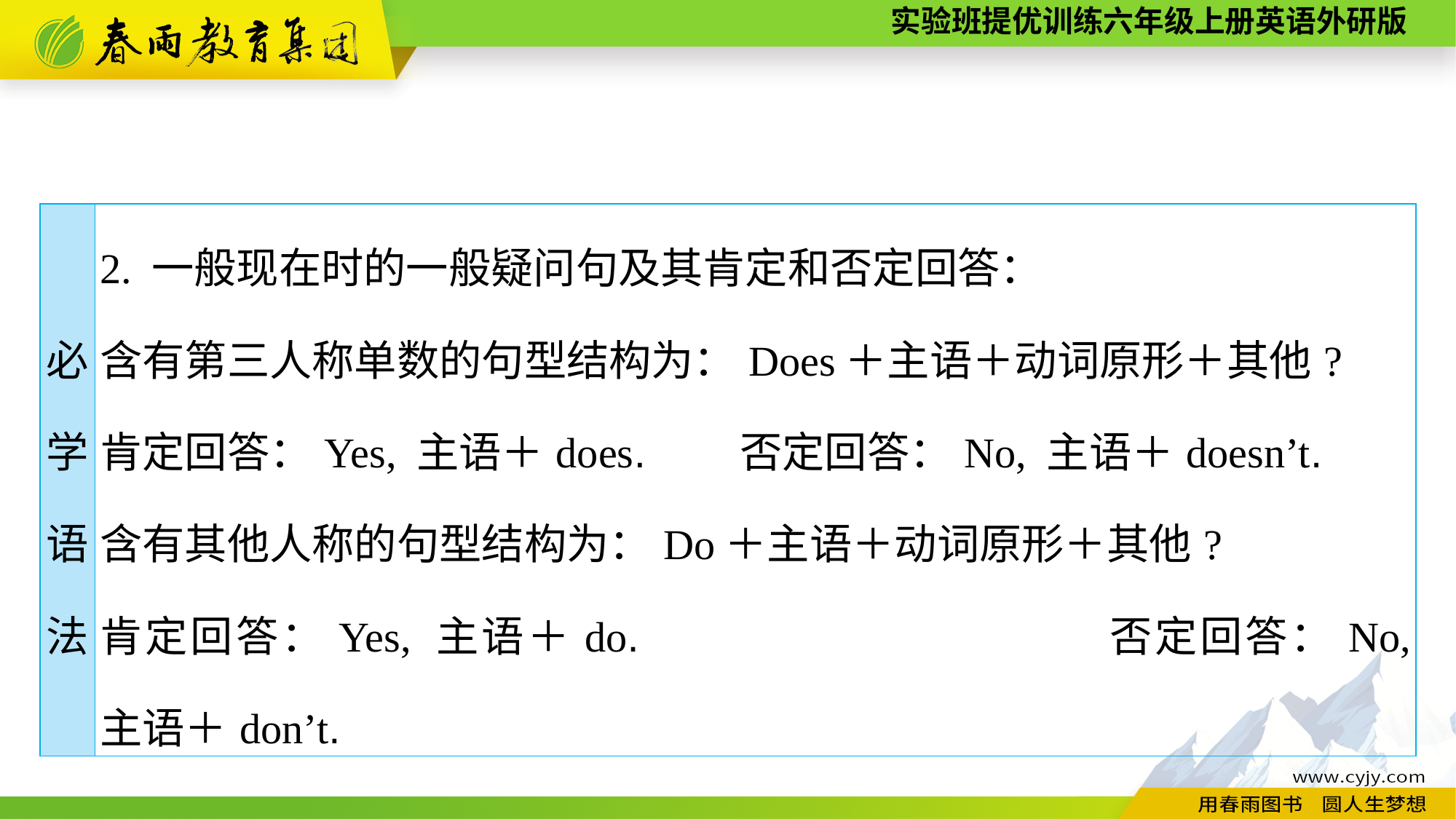

| 必 学 语 法 | 2. 一般现在时的一般疑问句及其肯定和否定回答： 含有第三人称单数的句型结构为：Does＋主语＋动词原形＋其他? 肯定回答：Yes, 主语＋does.　　否定回答：No, 主语＋doesn’t. 含有其他人称的句型结构为：Do＋主语＋动词原形＋其他? 肯定回答：Yes, 主语＋do. 否定回答：No, 主语＋don’t. |
| --- | --- |